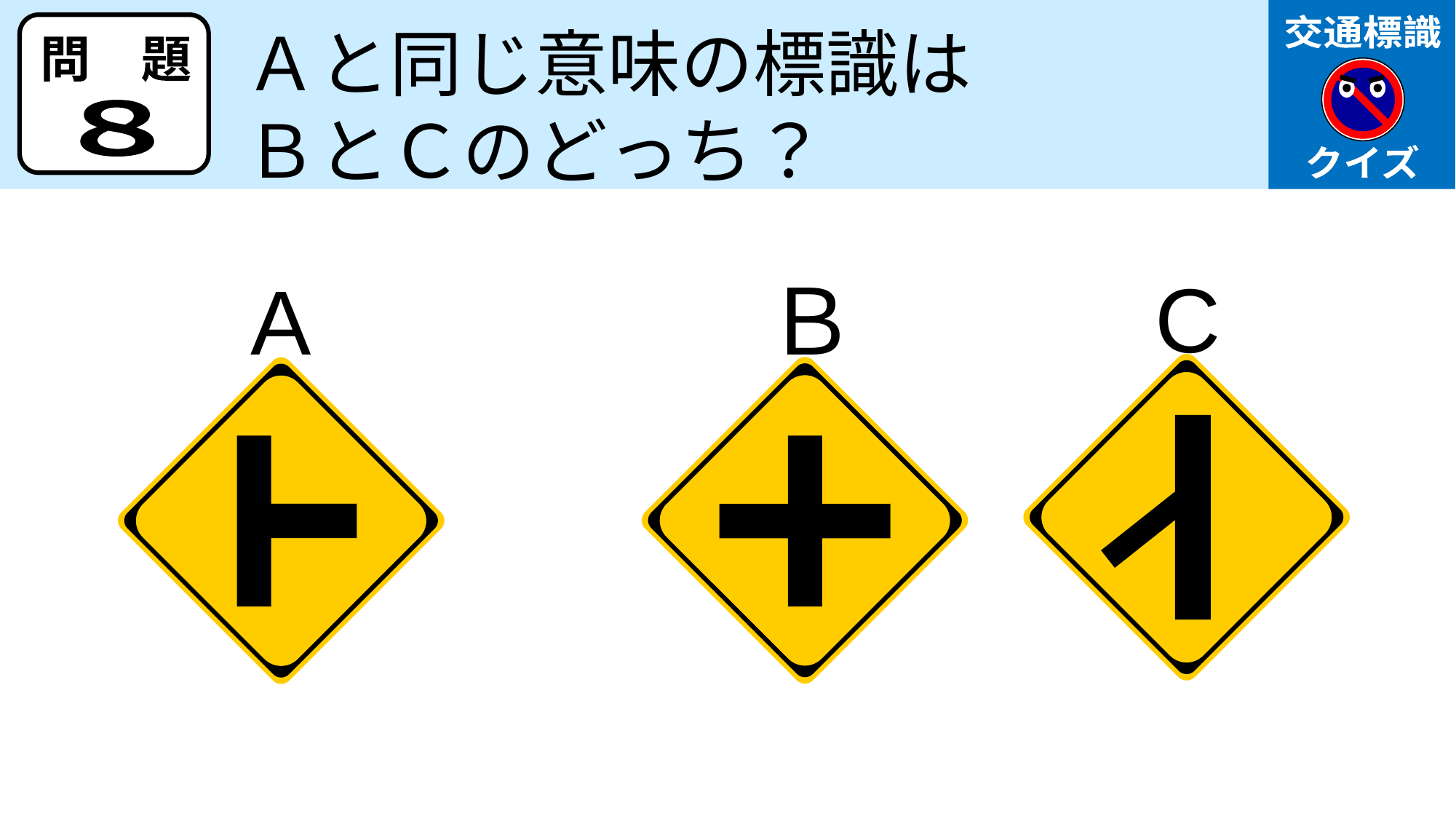

交通標識

クイズ
Ａと同じ意味の標識は
ＢとＣのどっち？

問　題
８
C
A
Ｂ